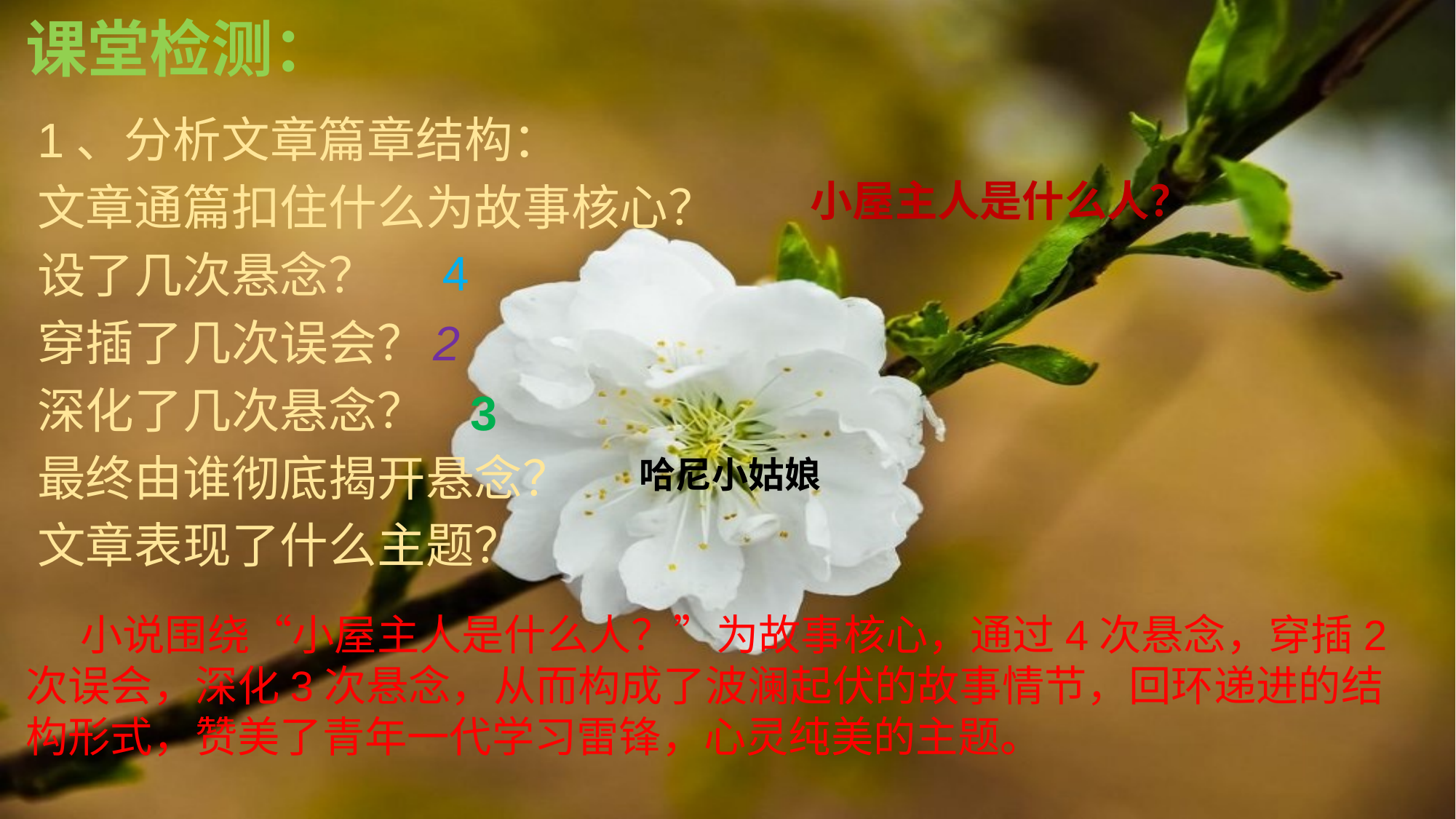

# 课堂检测：
1、分析文章篇章结构：
文章通篇扣住什么为故事核心？
设了几次悬念？
穿插了几次误会？
深化了几次悬念？
最终由谁彻底揭开悬念？
文章表现了什么主题？
小屋主人是什么人？
4
2
3
哈尼小姑娘
小说围绕“小屋主人是什么人？”为故事核心，通过4次悬念，穿插2次误会，深化3次悬念，从而构成了波澜起伏的故事情节，回环递进的结构形式，赞美了青年一代学习雷锋，心灵纯美的主题。